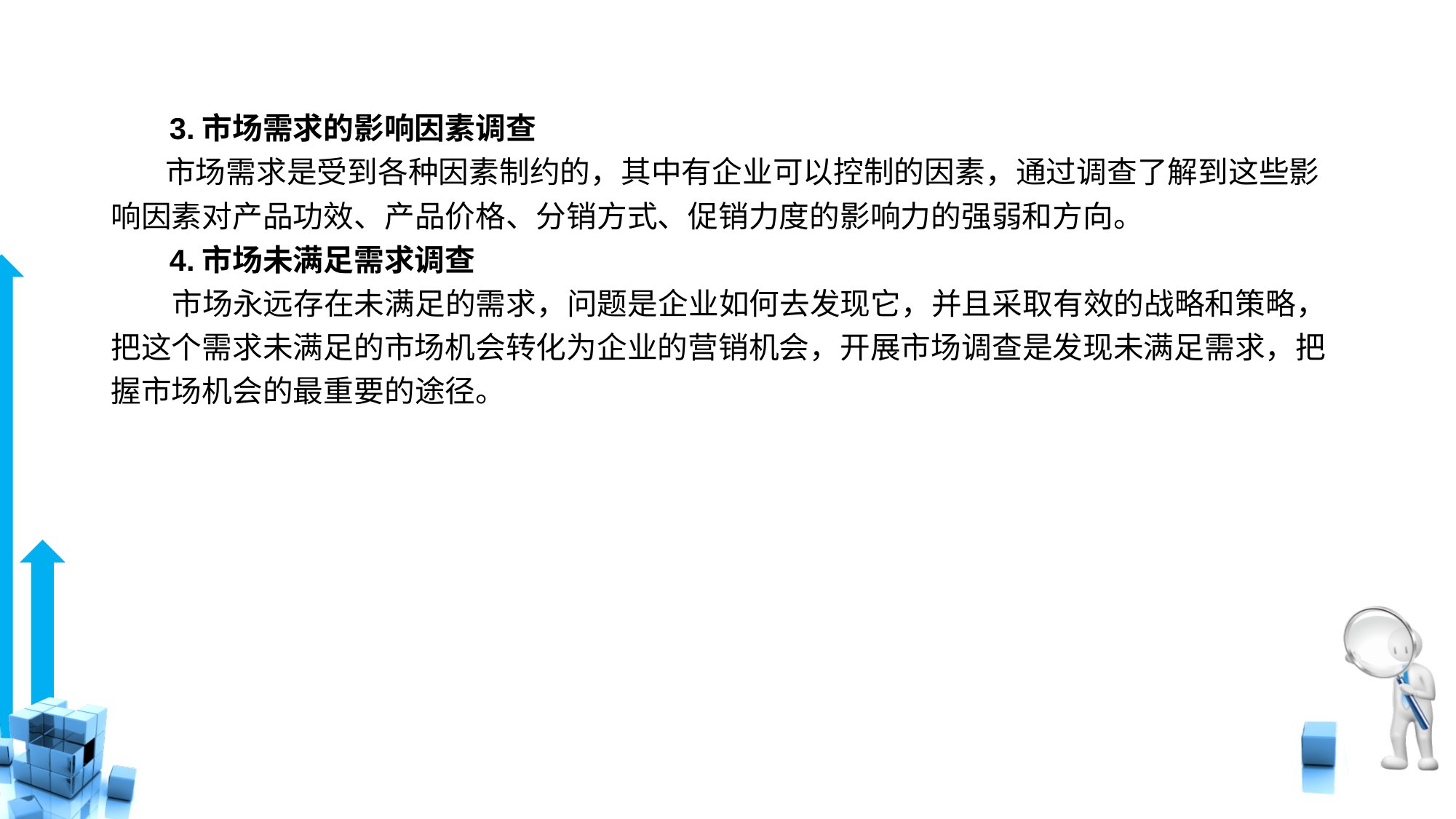

# 3.市场需求的影响因素调查
       市场需求是受到各种因素制约的，其中有企业可以控制的因素，通过调查了解到这些影响因素对产品功效、产品价格、分销方式、促销力度的影响力的强弱和方向。
       4.市场未满足需求调查
        市场永远存在未满足的需求，问题是企业如何去发现它，并且采取有效的战略和策略，把这个需求未满足的市场机会转化为企业的营销机会，开展市场调查是发现未满足需求，把握市场机会的最重要的途径。